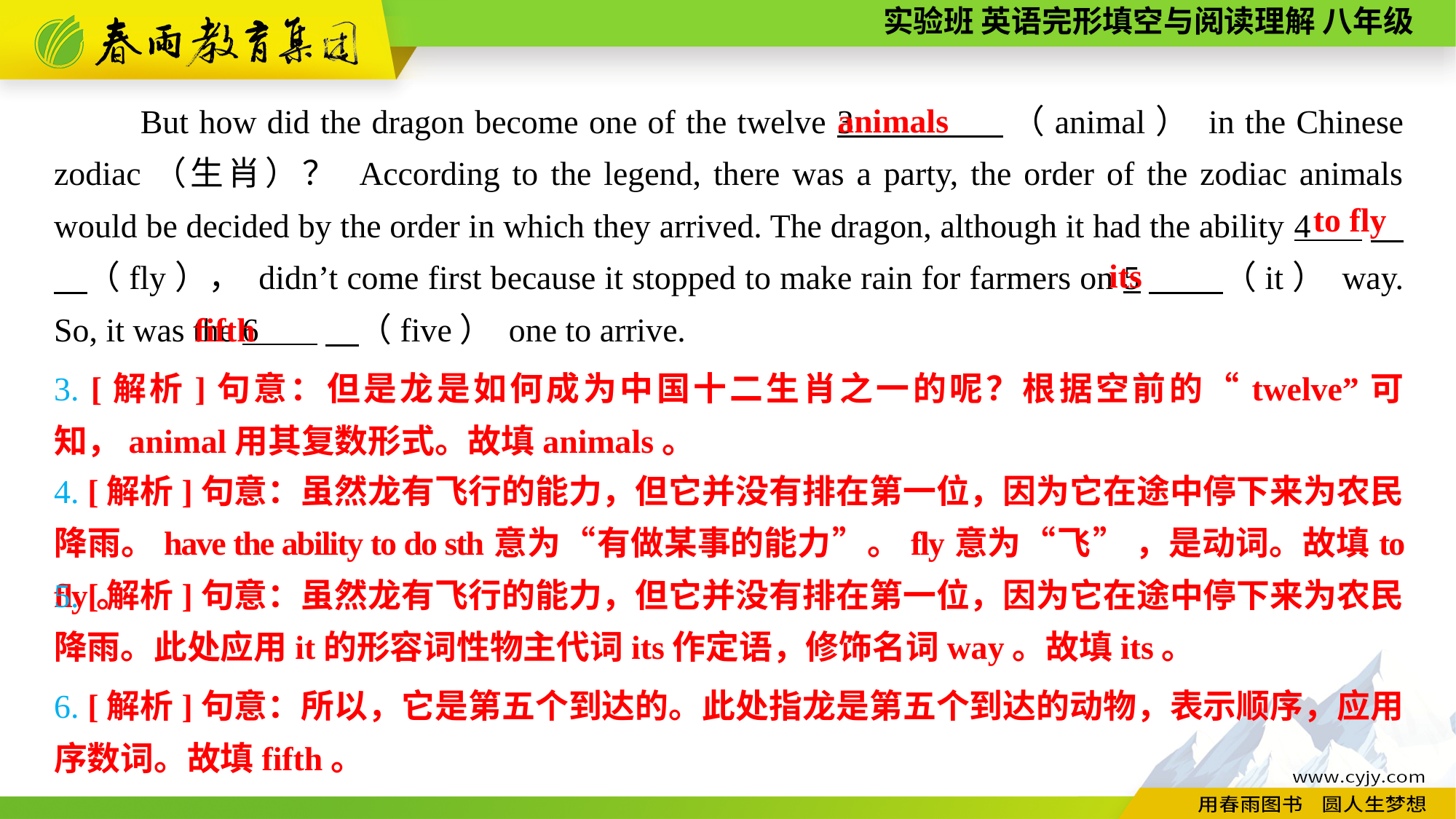

animals
But how did the dragon become one of the twelve 3              （animal） in the Chinese zodiac（生肖）？ According to the legend, there was a party, the order of the zodiac animals would be decided by the order in which they arrived. The dragon, although it had the ability 4     .　     （fly）， didn’t come first because it stopped to make rain for farmers on 5　     （it） way. So, it was the 6       　（five） one to arrive.
to fly
its
fifth
3. [解析]句意：但是龙是如何成为中国十二生肖之一的呢？根据空前的“twelve”可知，animal用其复数形式。故填animals。
4. [解析]句意：虽然龙有飞行的能力，但它并没有排在第一位，因为它在途中停下来为农民降雨。have the ability to do sth意为“有做某事的能力”。fly意为“飞” ，是动词。故填to fly。
5. [解析]句意：虽然龙有飞行的能力，但它并没有排在第一位，因为它在途中停下来为农民降雨。此处应用it的形容词性物主代词its作定语，修饰名词way。故填its。
6. [解析]句意：所以，它是第五个到达的。此处指龙是第五个到达的动物，表示顺序，应用序数词。故填fifth。